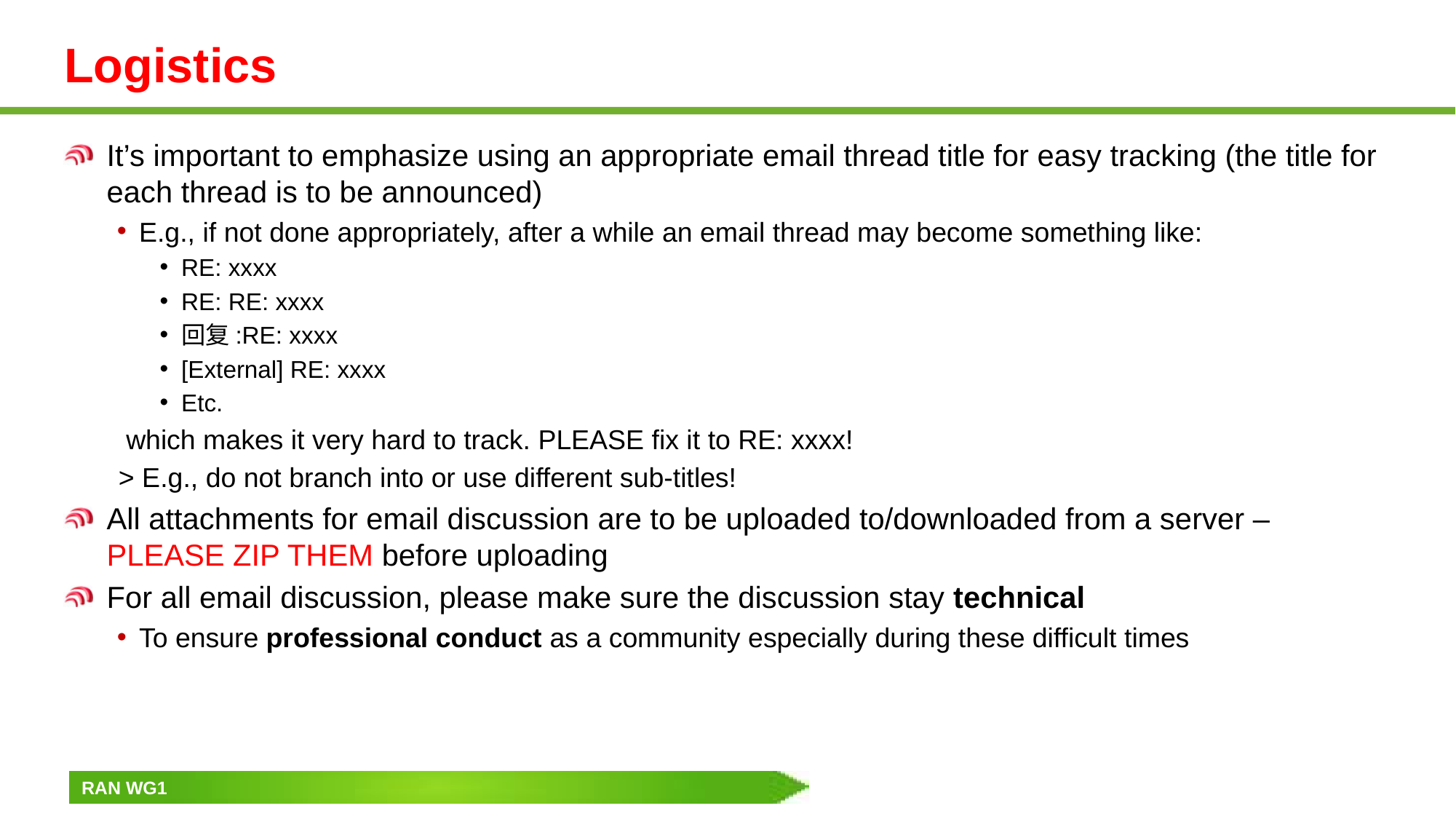

# Logistics
It’s important to emphasize using an appropriate email thread title for easy tracking (the title for each thread is to be announced)
E.g., if not done appropriately, after a while an email thread may become something like:
RE: xxxx
RE: RE: xxxx
回复:RE: xxxx
[External] RE: xxxx
Etc.
 which makes it very hard to track. PLEASE fix it to RE: xxxx!
> E.g., do not branch into or use different sub-titles!
All attachments for email discussion are to be uploaded to/downloaded from a server – PLEASE ZIP THEM before uploading
For all email discussion, please make sure the discussion stay technical
To ensure professional conduct as a community especially during these difficult times